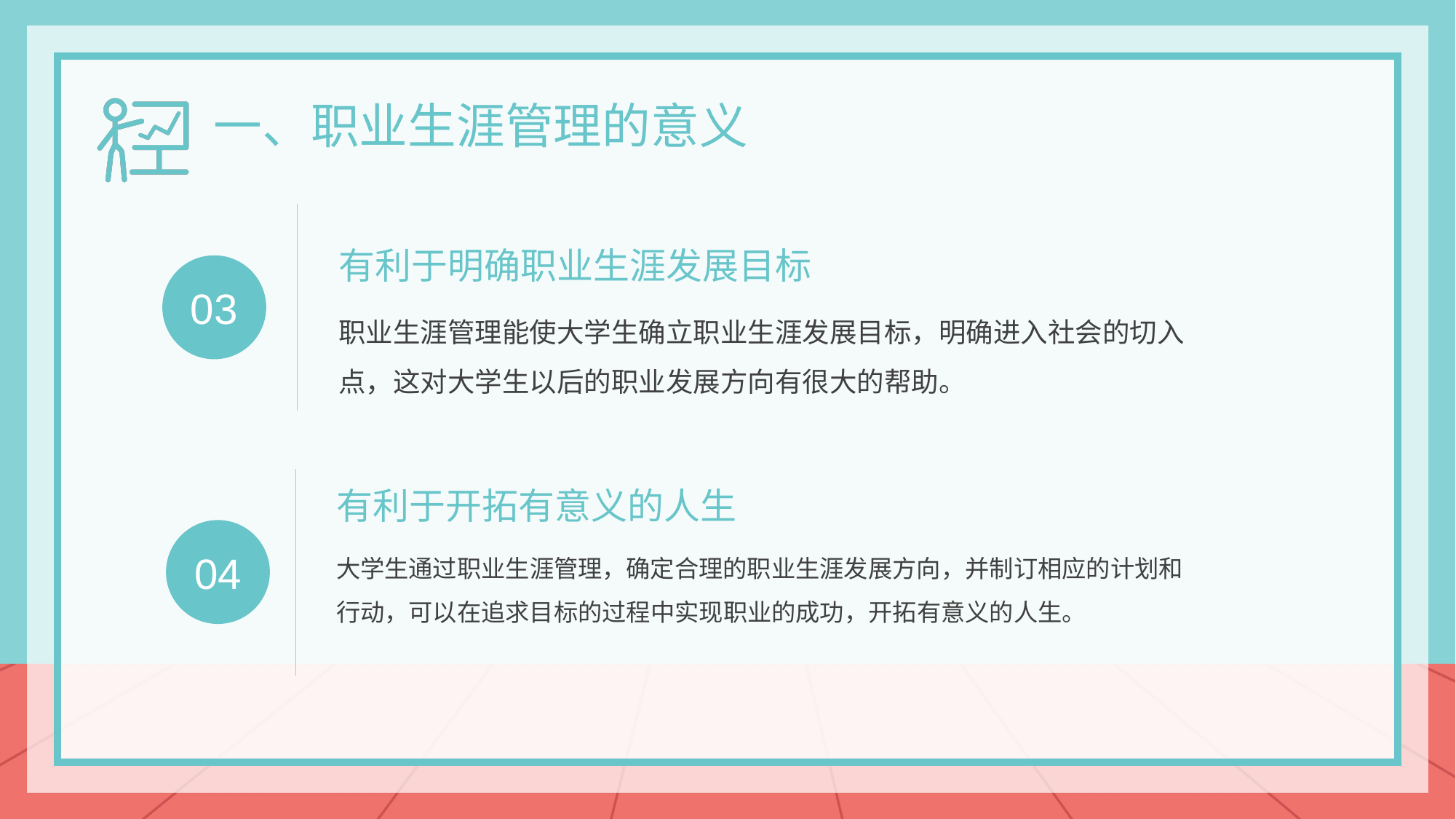

一、职业生涯管理的意义
有利于明确职业生涯发展目标
职业生涯管理能使大学生确立职业生涯发展目标，明确进入社会的切入点，这对大学生以后的职业发展方向有很大的帮助。
03
有利于开拓有意义的人生
大学生通过职业生涯管理，确定合理的职业生涯发展方向，并制订相应的计划和行动，可以在追求目标的过程中实现职业的成功，开拓有意义的人生。
04